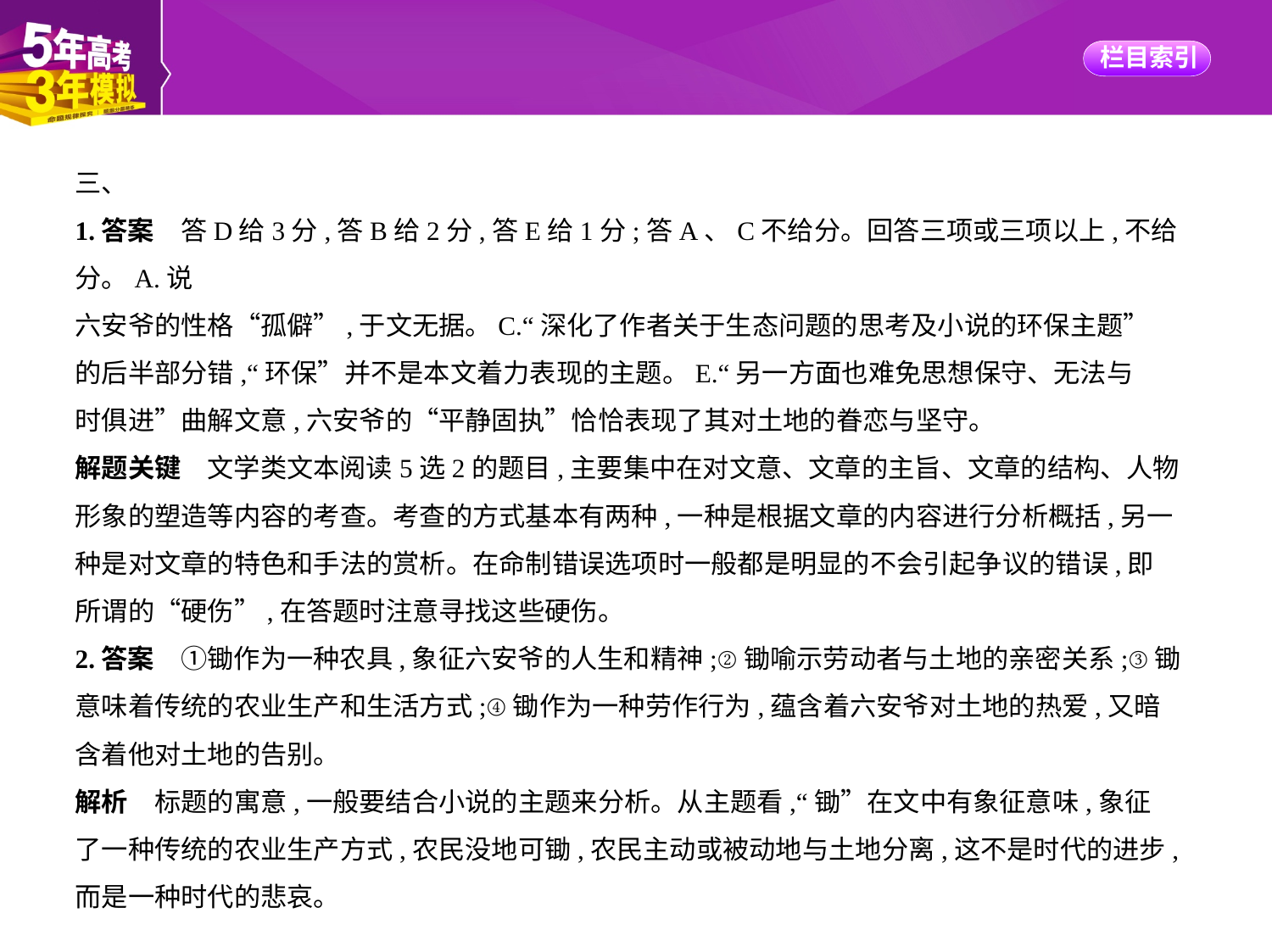

三、
1.答案　答D给3分,答B给2分,答E给1分;答A、C不给分。回答三项或三项以上,不给分。A.说
六安爷的性格“孤僻”,于文无据。C.“深化了作者关于生态问题的思考及小说的环保主题”
的后半部分错,“环保”并不是本文着力表现的主题。E.“另一方面也难免思想保守、无法与
时俱进”曲解文意,六安爷的“平静固执”恰恰表现了其对土地的眷恋与坚守。
解题关键　文学类文本阅读5选2的题目,主要集中在对文意、文章的主旨、文章的结构、人物
形象的塑造等内容的考查。考查的方式基本有两种,一种是根据文章的内容进行分析概括,另一
种是对文章的特色和手法的赏析。在命制错误选项时一般都是明显的不会引起争议的错误,即
所谓的“硬伤”,在答题时注意寻找这些硬伤。
2.答案　①锄作为一种农具,象征六安爷的人生和精神;②锄喻示劳动者与土地的亲密关系;③锄
意味着传统的农业生产和生活方式;④锄作为一种劳作行为,蕴含着六安爷对土地的热爱,又暗
含着他对土地的告别。
解析　标题的寓意,一般要结合小说的主题来分析。从主题看,“锄”在文中有象征意味,象征
了一种传统的农业生产方式,农民没地可锄,农民主动或被动地与土地分离,这不是时代的进步,
而是一种时代的悲哀。